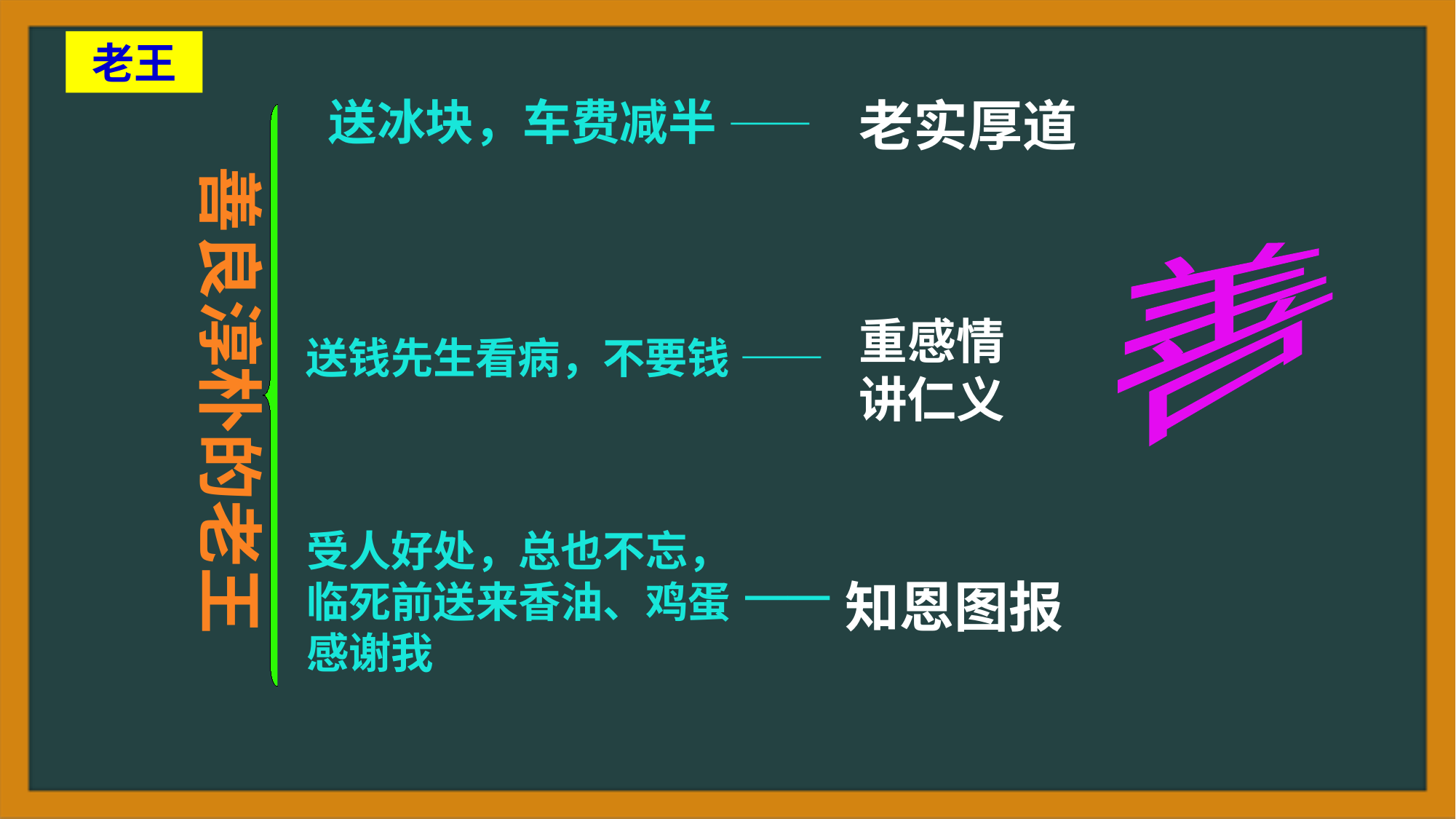

老王
送冰块，车费减半 ——
老实厚道

善良淳朴的老王
善
重感情讲仁义
送钱先生看病，不要钱 ——

受人好处，总也不忘，临死前送来香油、鸡蛋感谢我
——
知恩图报